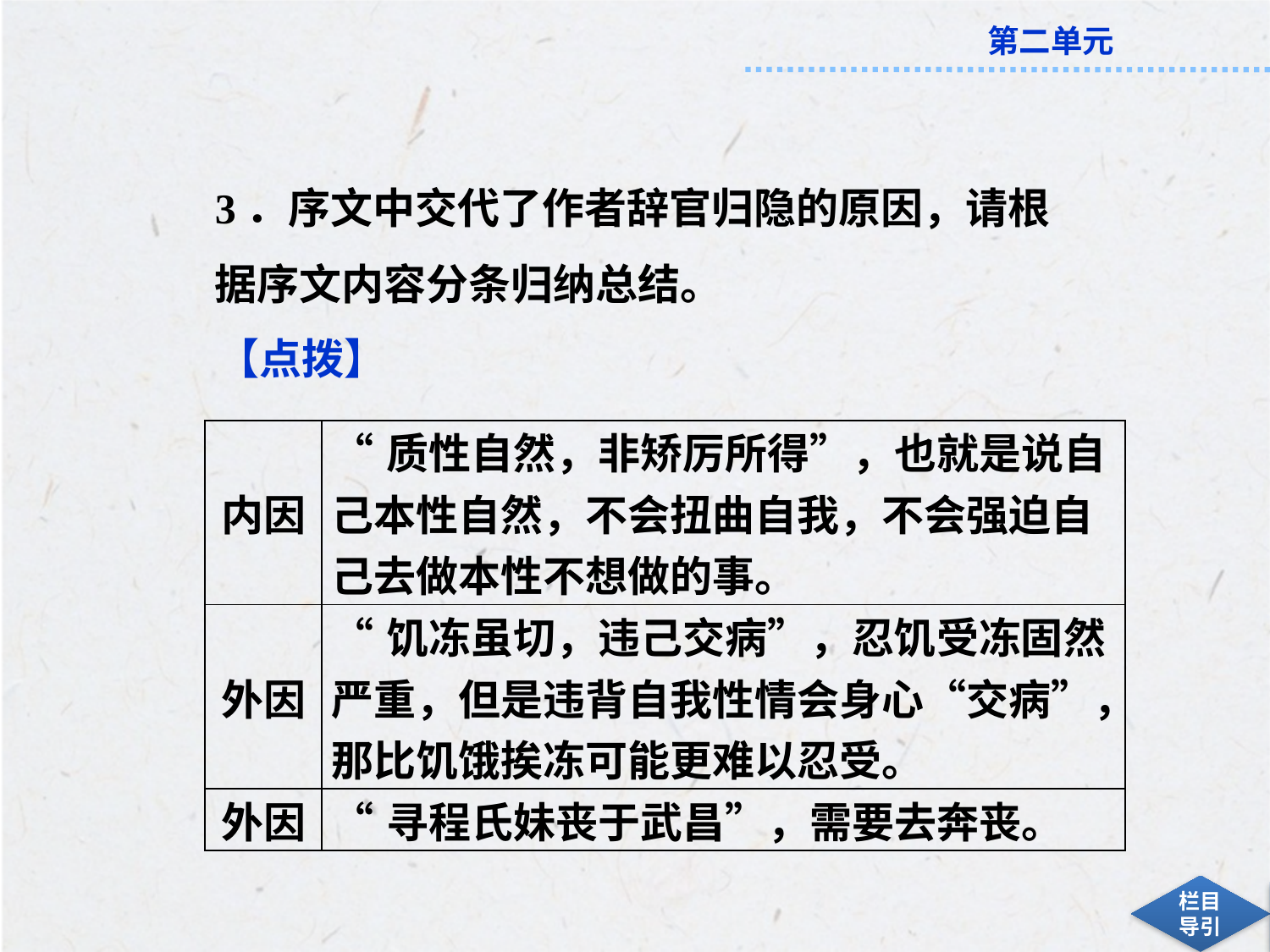

3．序文中交代了作者辞官归隐的原因，请根据序文内容分条归纳总结。

【点拨】
| 内因 | “质性自然，非矫厉所得”，也就是说自己本性自然，不会扭曲自我，不会强迫自己去做本性不想做的事。 |
| --- | --- |
| 外因 | “饥冻虽切，违己交病”，忍饥受冻固然严重，但是违背自我性情会身心“交病”，那比饥饿挨冻可能更难以忍受。 |
| 外因 | “寻程氏妹丧于武昌”，需要去奔丧。 |